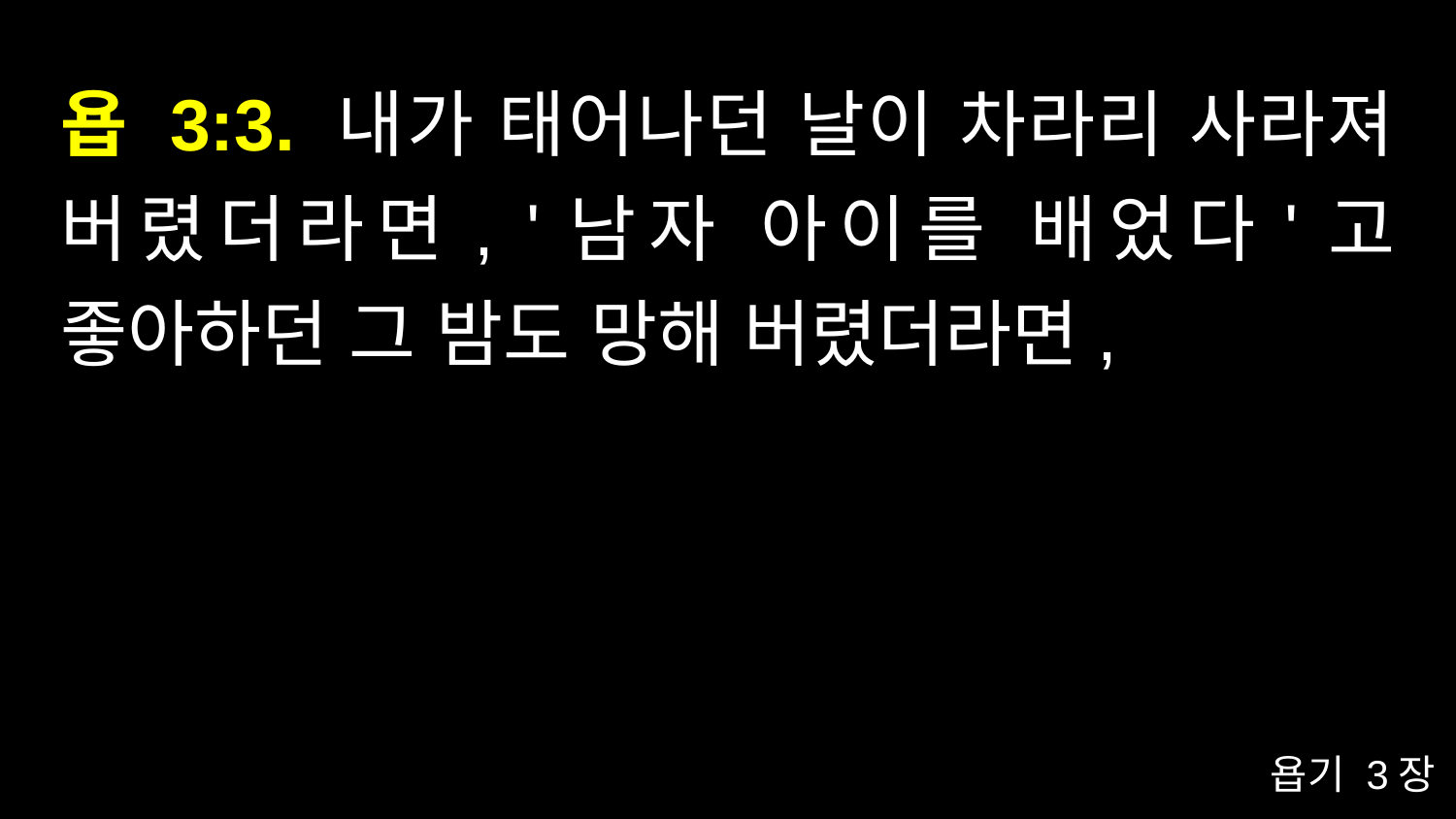

# 욥 3:3. 내가 태어나던 날이 차라리 사라져 버렸더라면, '남자 아이를 배었다'고 좋아하던 그 밤도 망해 버렸더라면,
욥기 3장